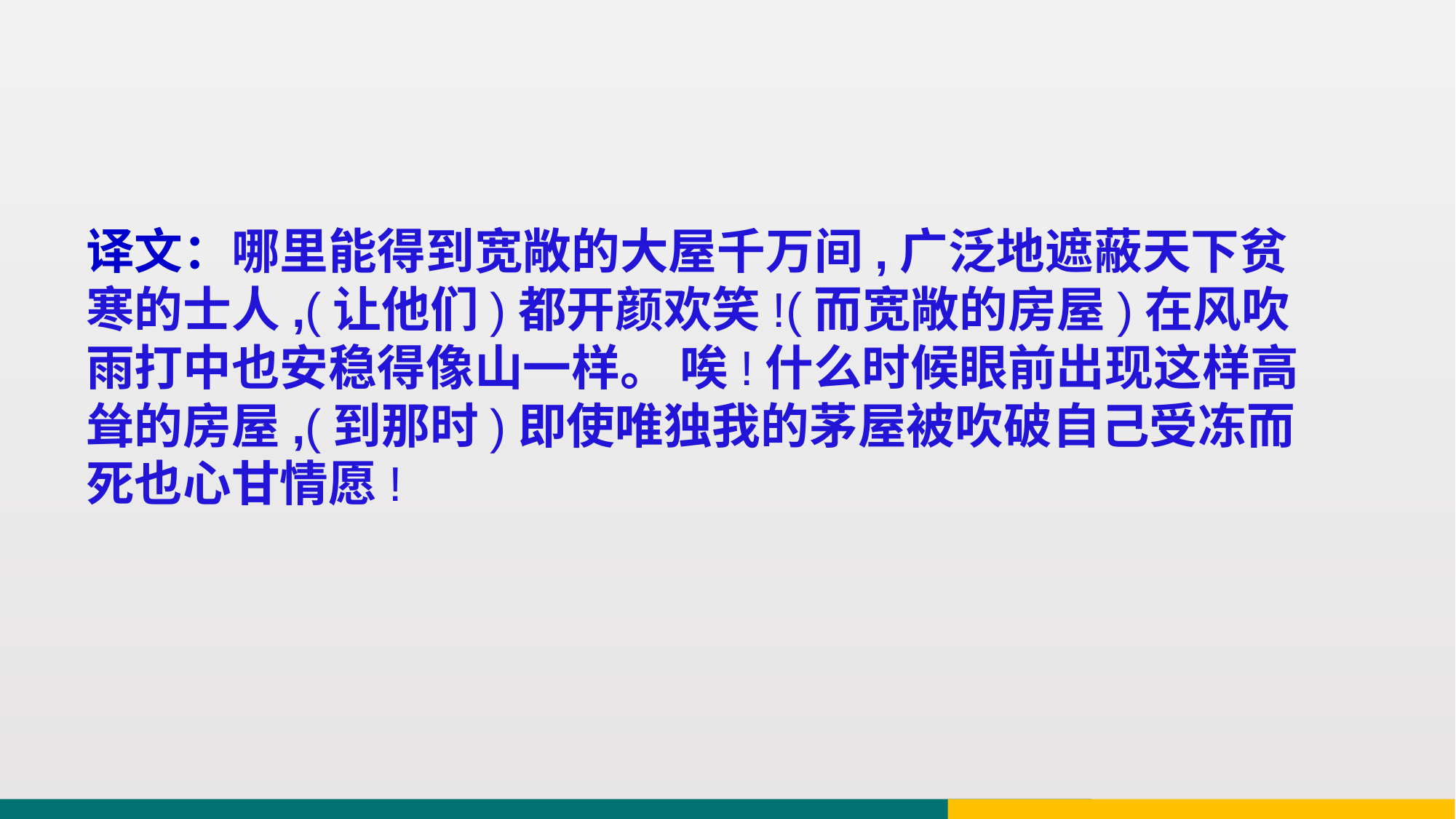

译文：哪里能得到宽敞的大屋千万间,广泛地遮蔽天下贫寒的士人,(让他们)都开颜欢笑!(而宽敞的房屋)在风吹雨打中也安稳得像山一样。 唉!什么时候眼前出现这样高耸的房屋,(到那时)即使唯独我的茅屋被吹破自己受冻而死也心甘情愿!